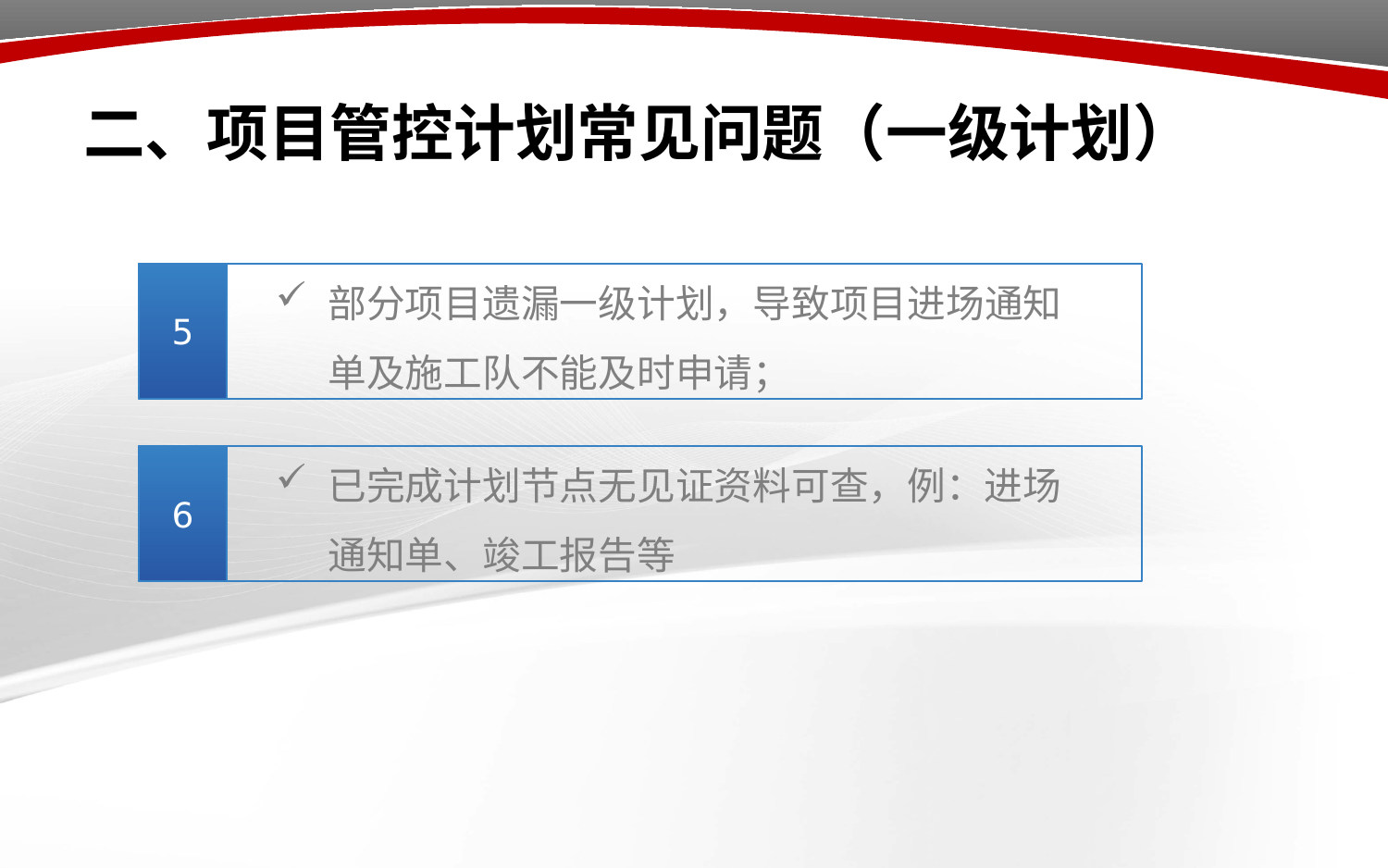

# 二、项目管控计划常见问题（一级计划）
部分项目遗漏一级计划，导致项目进场通知单及施工队不能及时申请；

5
已完成计划节点无见证资料可查，例：进场通知单、竣工报告等

6